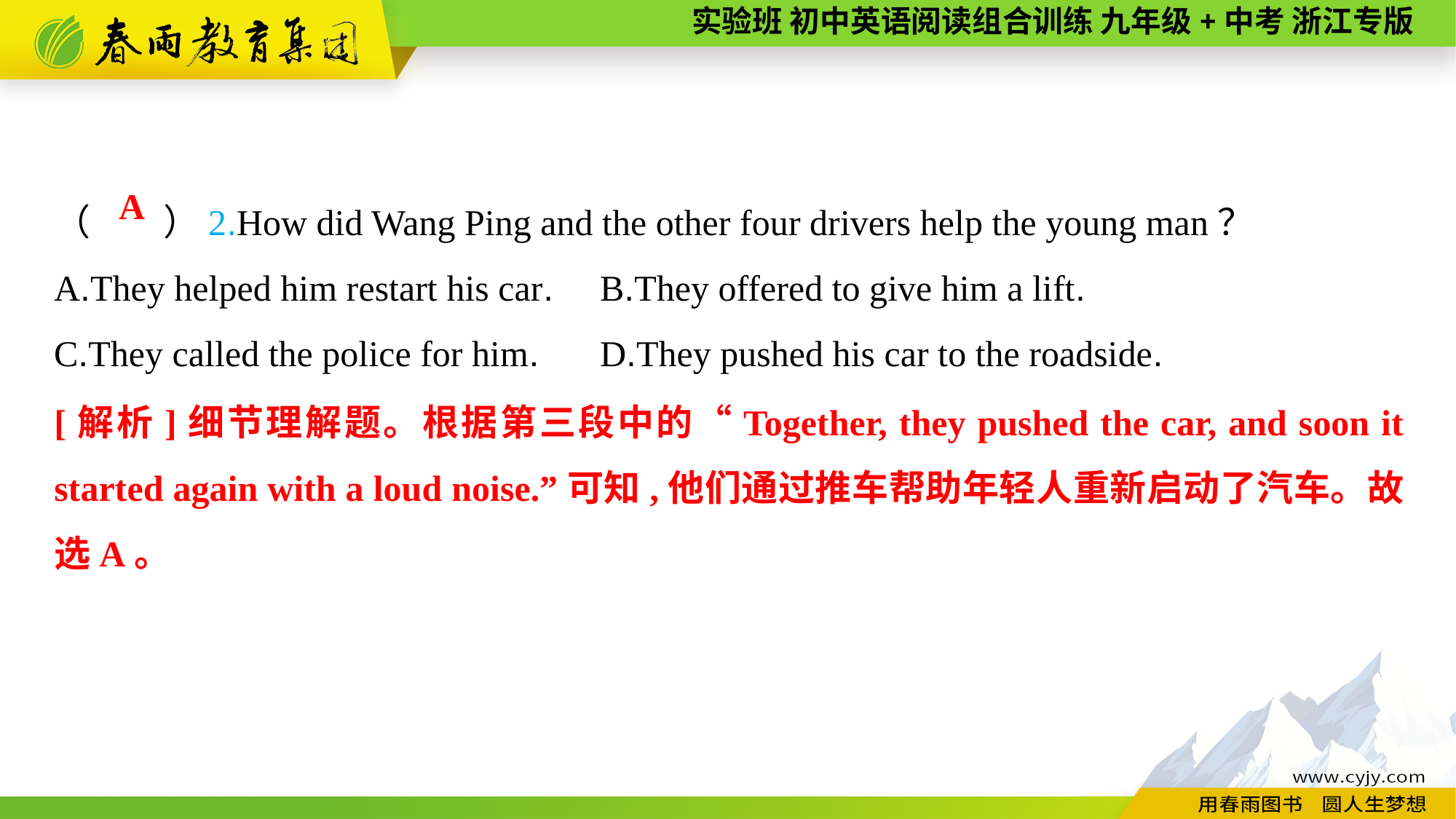

（　　）2.How did Wang Ping and the other four drivers help the young man？
A.They helped him restart his car.	B.They offered to give him a lift.
C.They called the police for him.	D.They pushed his car to the roadside.
A
[解析]细节理解题。根据第三段中的“Together, they pushed the car, and soon it started again with a loud noise.”可知,他们通过推车帮助年轻人重新启动了汽车。故选A。